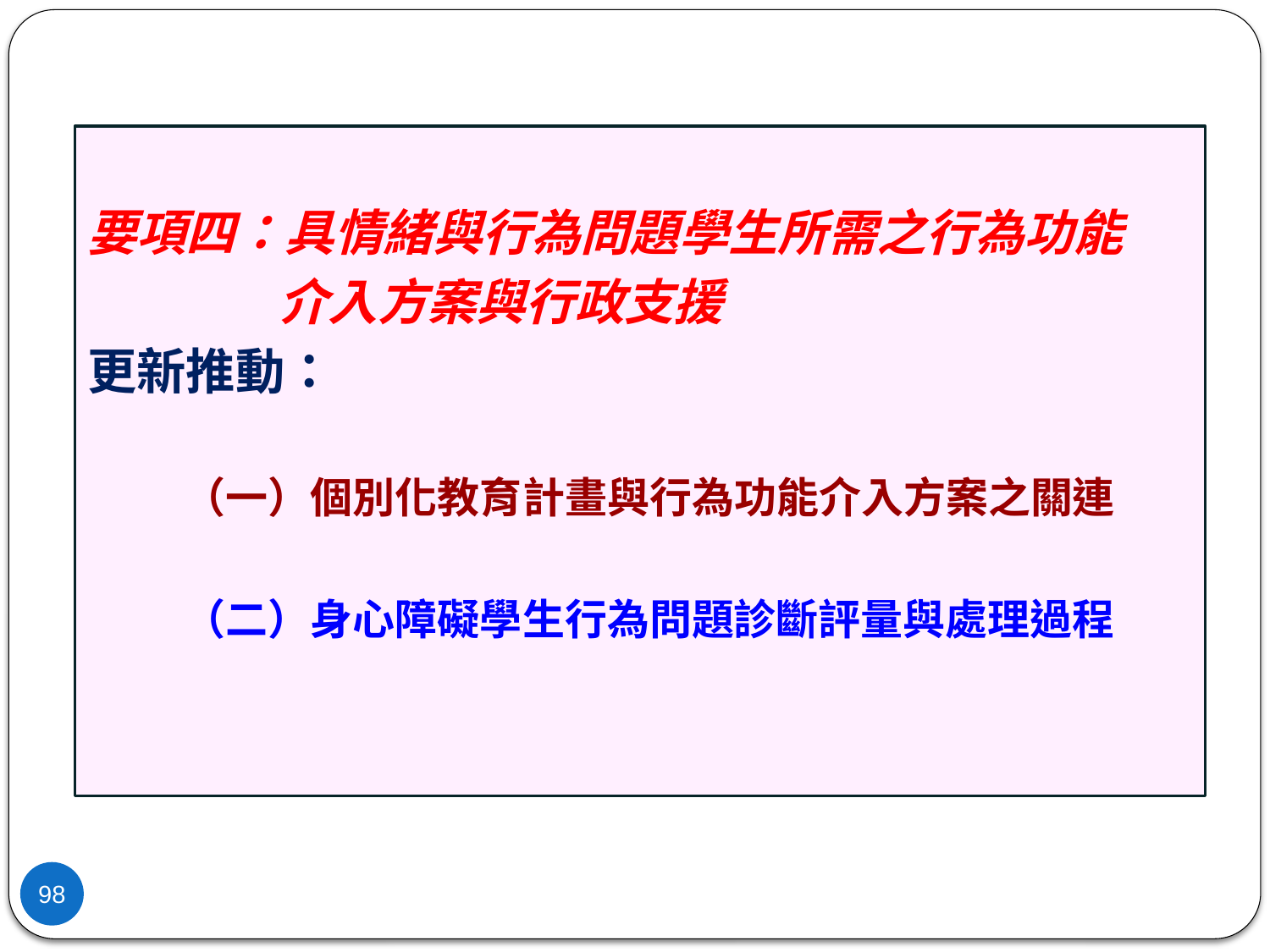

要項四：具情緒與行為問題學生所需之行為功能
                介入方案與行政支援
更新推動：

         （一）個別化教育計畫與行為功能介入方案之關連

         （二）身心障礙學生行為問題診斷評量與處理過程

98